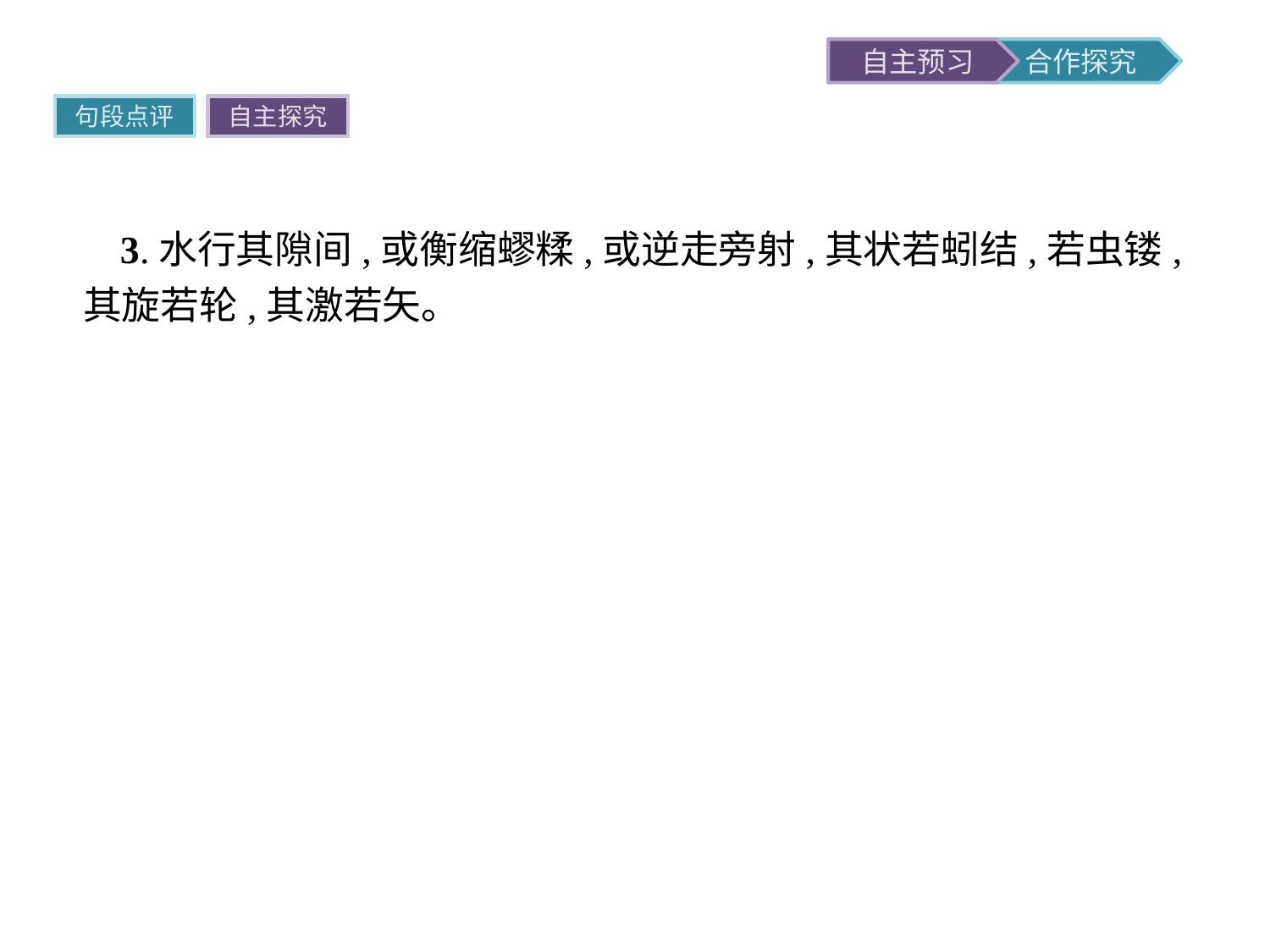

句段点评
自主探究
3.水行其隙间,或衡缩蟉糅,或逆走旁射,其状若蚓结,若虫镂,其旋若轮,其激若矢。
翻译水流在石头间隙中,有的水势曲折奔流,有的逆行向旁边射出,形状好像蚯蚓一般盘结,又好像虫形的雕刻,水流好像车轮一般旋转,好像快速发射出的箭。
点评这里写水流曲折多变的特点。因为山间多石头,水穿行其间,必受阻隔。有时水势曲折奔流,有时向旁边逆流喷射而出,“状若蚓结,若虫镂”运用比喻的修辞手法,形象地突出水流曲折多变的特点。又连用两个比喻“其旋若轮,其激若矢”,突出水流旋转如车轮、激射如箭的特点。